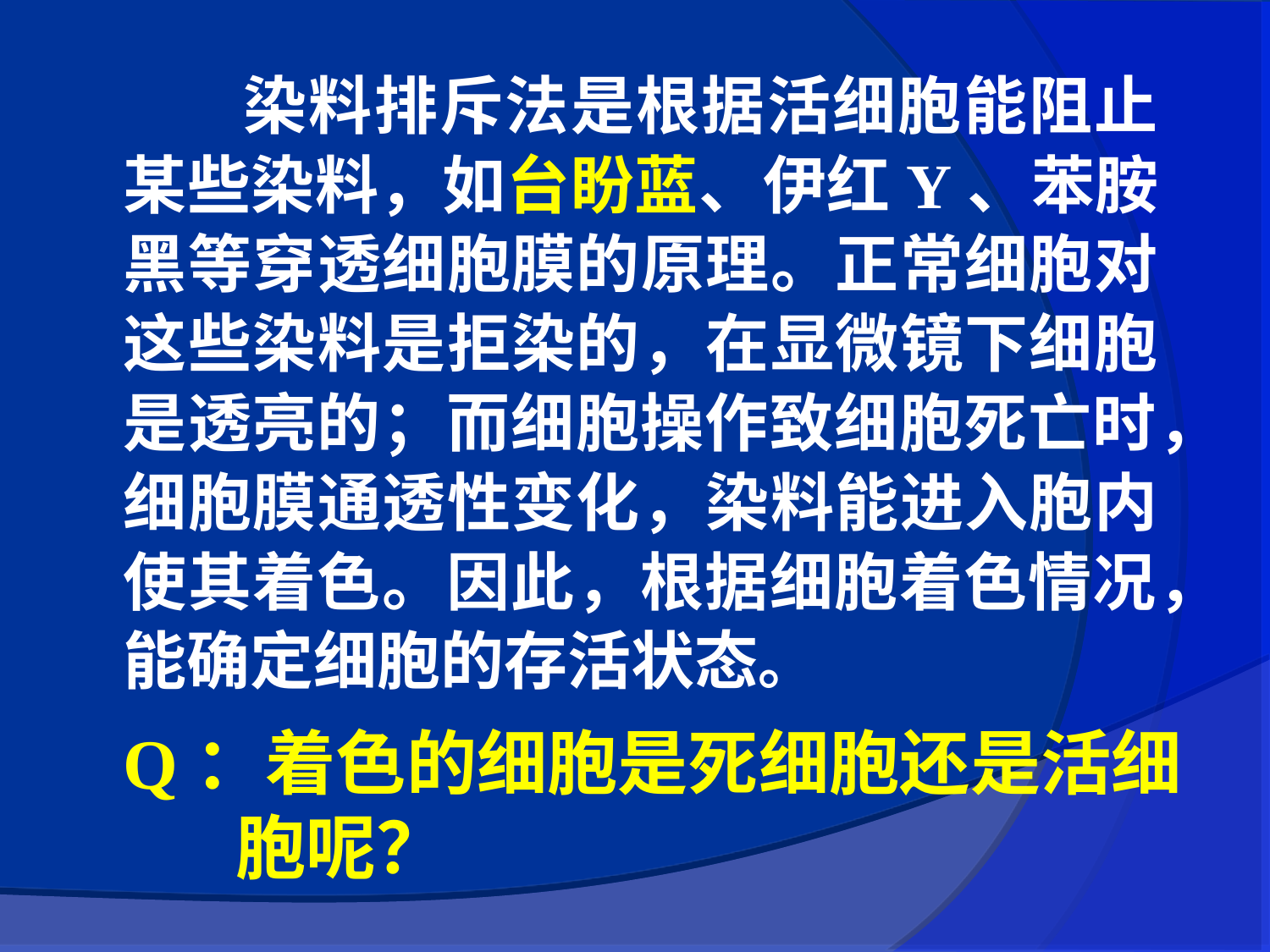

染料排斥法是根据活细胞能阻止某些染料，如台盼蓝、伊红Y、苯胺黑等穿透细胞膜的原理。正常细胞对这些染料是拒染的，在显微镜下细胞是透亮的；而细胞操作致细胞死亡时，细胞膜通透性变化，染料能进入胞内使其着色。因此，根据细胞着色情况，能确定细胞的存活状态。
Q：着色的细胞是死细胞还是活细胞呢？